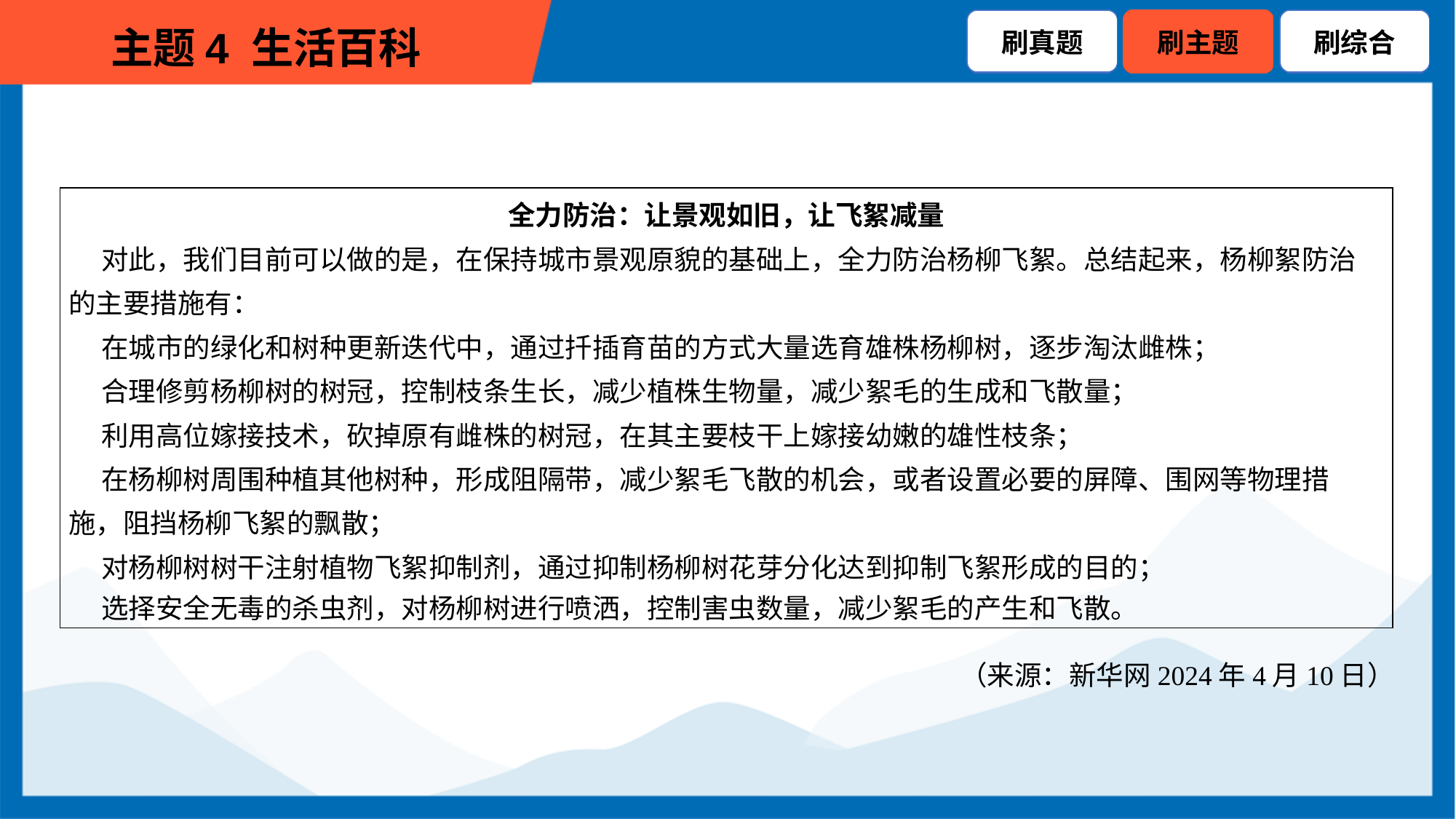

| 全力防治：让景观如旧，让飞絮减量 对此，我们目前可以做的是，在保持城市景观原貌的基础上，全力防治杨柳飞絮。总结起来，杨柳絮防治 的主要措施有： 在城市的绿化和树种更新迭代中，通过扦插育苗的方式大量选育雄株杨柳树，逐步淘汰雌株； 合理修剪杨柳树的树冠，控制枝条生长，减少植株生物量，减少絮毛的生成和飞散量； 利用高位嫁接技术，砍掉原有雌株的树冠，在其主要枝干上嫁接幼嫩的雄性枝条； 在杨柳树周围种植其他树种，形成阻隔带，减少絮毛飞散的机会，或者设置必要的屏障、围网等物理措 施，阻挡杨柳飞絮的飘散； 对杨柳树树干注射植物飞絮抑制剂，通过抑制杨柳树花芽分化达到抑制飞絮形成的目的； 选择安全无毒的杀虫剂，对杨柳树进行喷洒，控制害虫数量，减少絮毛的产生和飞散。 |
| --- |
（来源：新华网2024年4月10日）